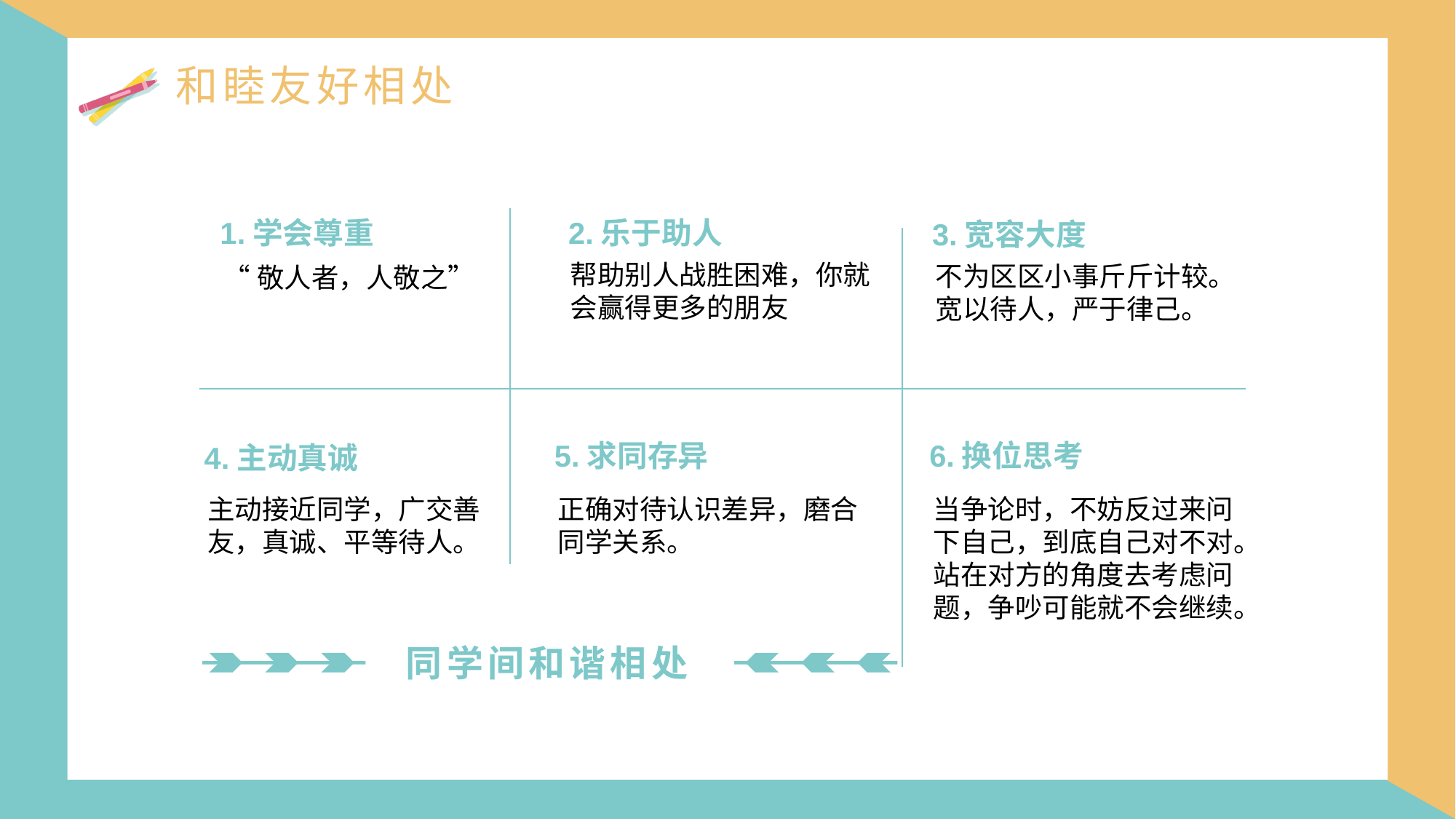

1.学会尊重
“敬人者，人敬之”
2.乐于助人
帮助别人战胜困难，你就会赢得更多的朋友
3.宽容大度
不为区区小事斤斤计较。宽以待人，严于律己。
5.求同存异
正确对待认识差异，磨合同学关系。
6.换位思考
当争论时，不妨反过来问下自己，到底自己对不对。站在对方的角度去考虑问题，争吵可能就不会继续。

4.主动真诚
主动接近同学，广交善友，真诚、平等待人。
同学间和谐相处